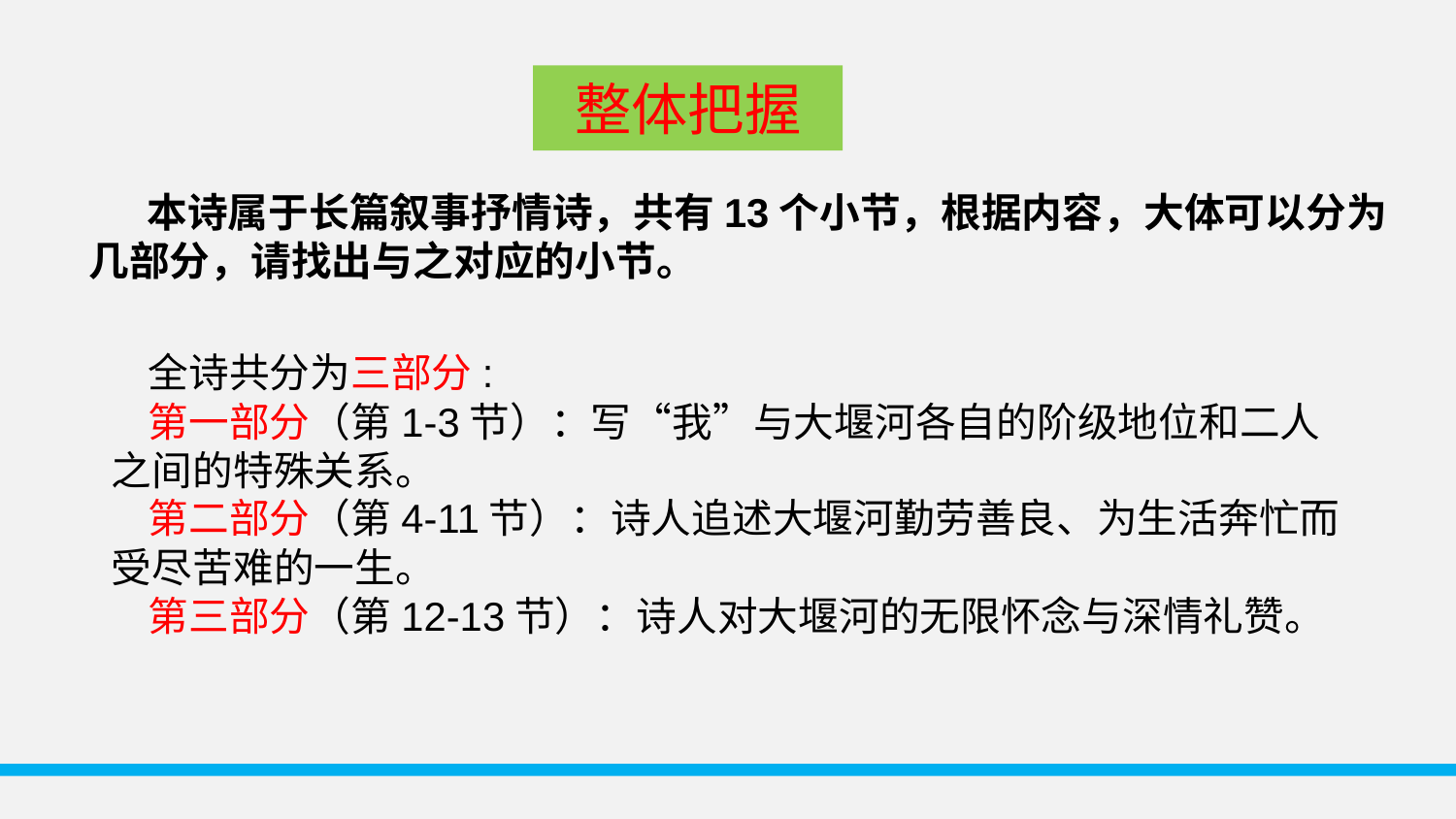

整体把握
      本诗属于长篇叙事抒情诗，共有13个小节，根据内容，大体可以分为几部分，请找出与之对应的小节。
   全诗共分为三部分:
   第一部分（第1-3节）：写“我”与大堰河各自的阶级地位和二人之间的特殊关系。
   第二部分（第4-11节）：诗人追述大堰河勤劳善良、为生活奔忙而受尽苦难的一生。
   第三部分（第12-13节）：诗人对大堰河的无限怀念与深情礼赞。